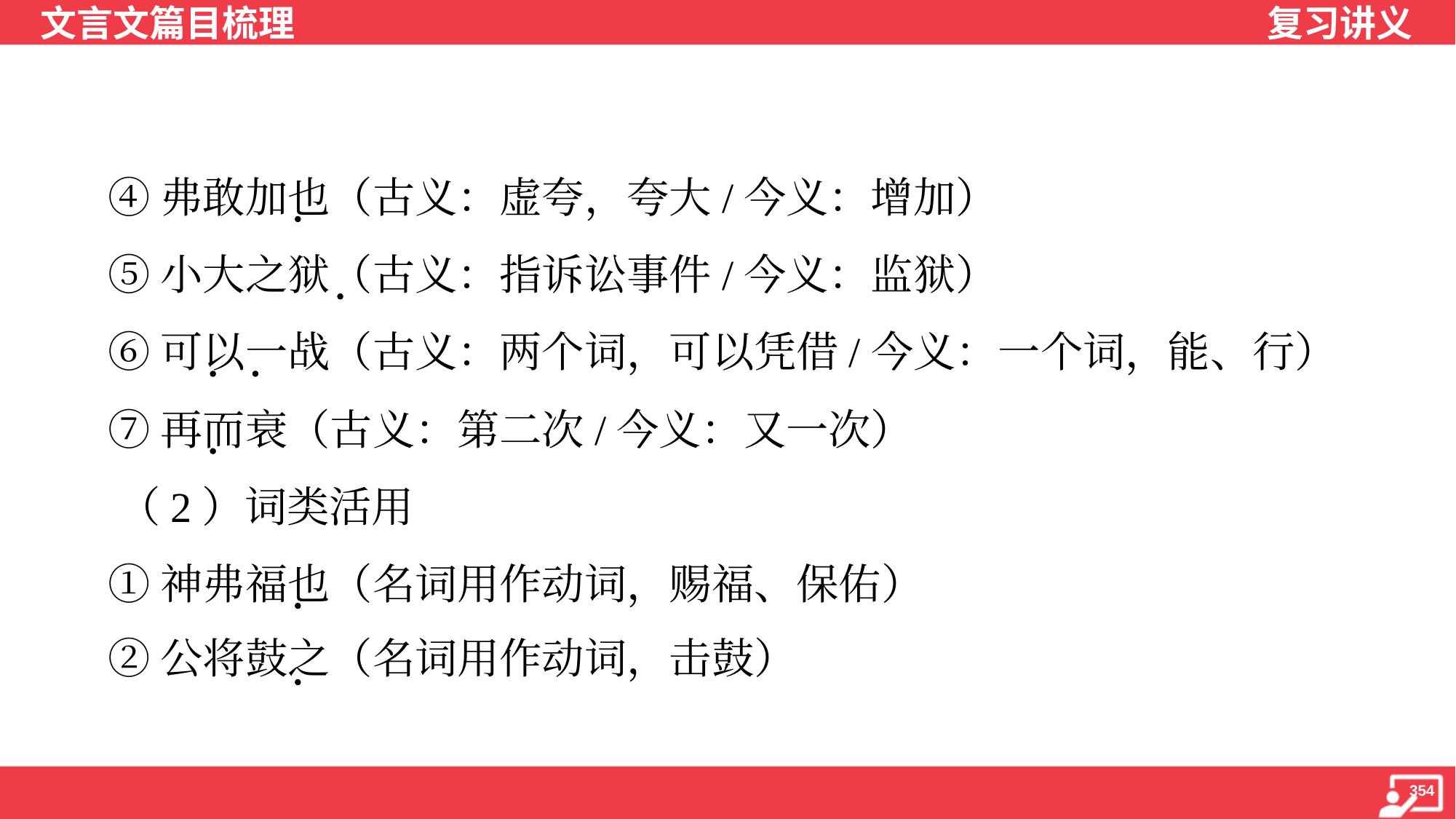

④弗敢加也（古义：虚夸，夸大/今义：增加）
    ⑤小大之狱（古义：指诉讼事件/今义：监狱）
    ⑥可以一战（古义：两个词，可以凭借/今义：一个词，能、行）
    ⑦再而衰（古义：第二次/今义：又一次）
    （2）词类活用
    ①神弗福也（名词用作动词，赐福、保佑）
    ②公将鼓之（名词用作动词，击鼓）